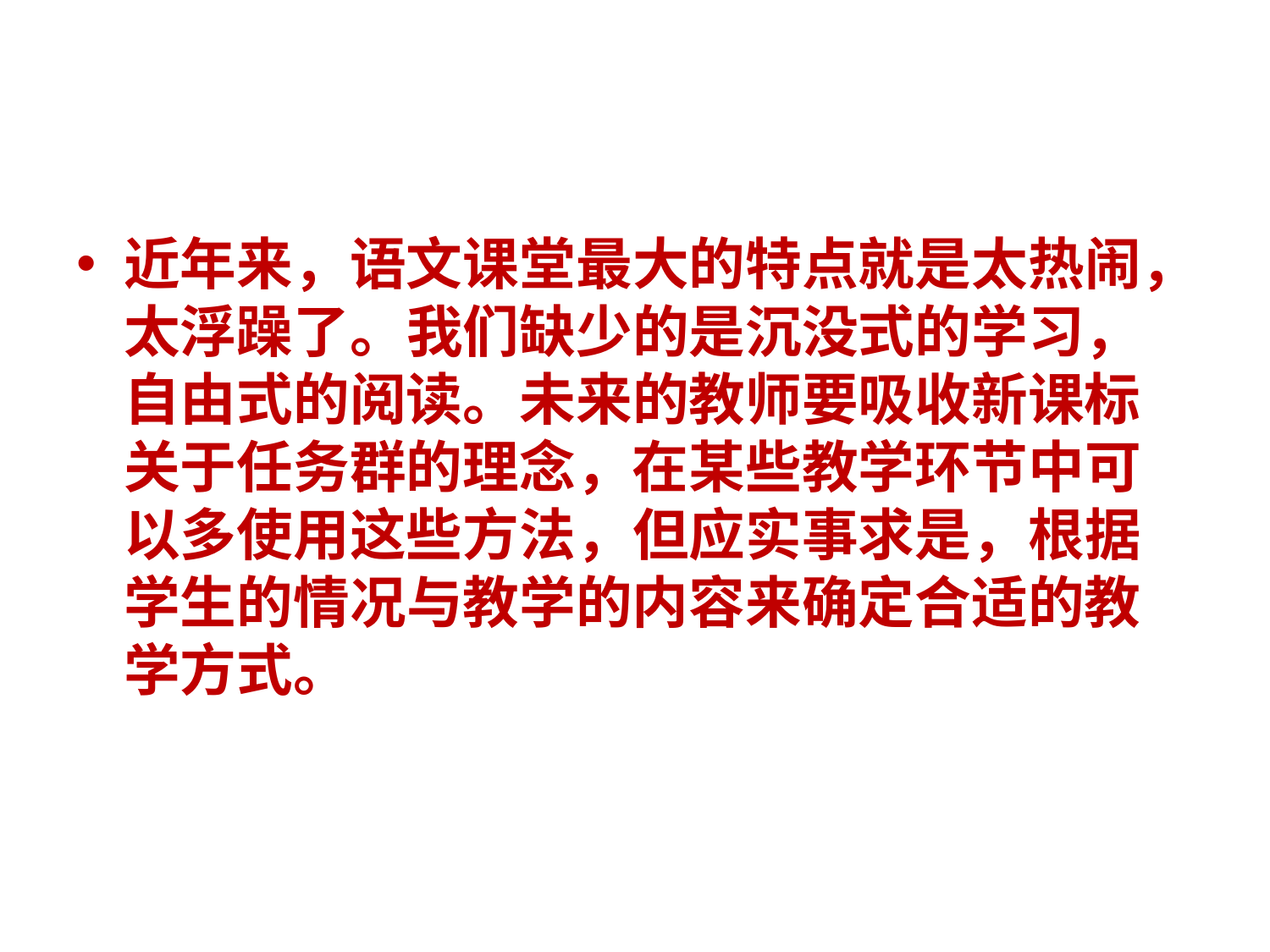

#
近年来，语文课堂最大的特点就是太热闹，太浮躁了。我们缺少的是沉没式的学习，自由式的阅读。未来的教师要吸收新课标关于任务群的理念，在某些教学环节中可以多使用这些方法，但应实事求是，根据学生的情况与教学的内容来确定合适的教学方式。